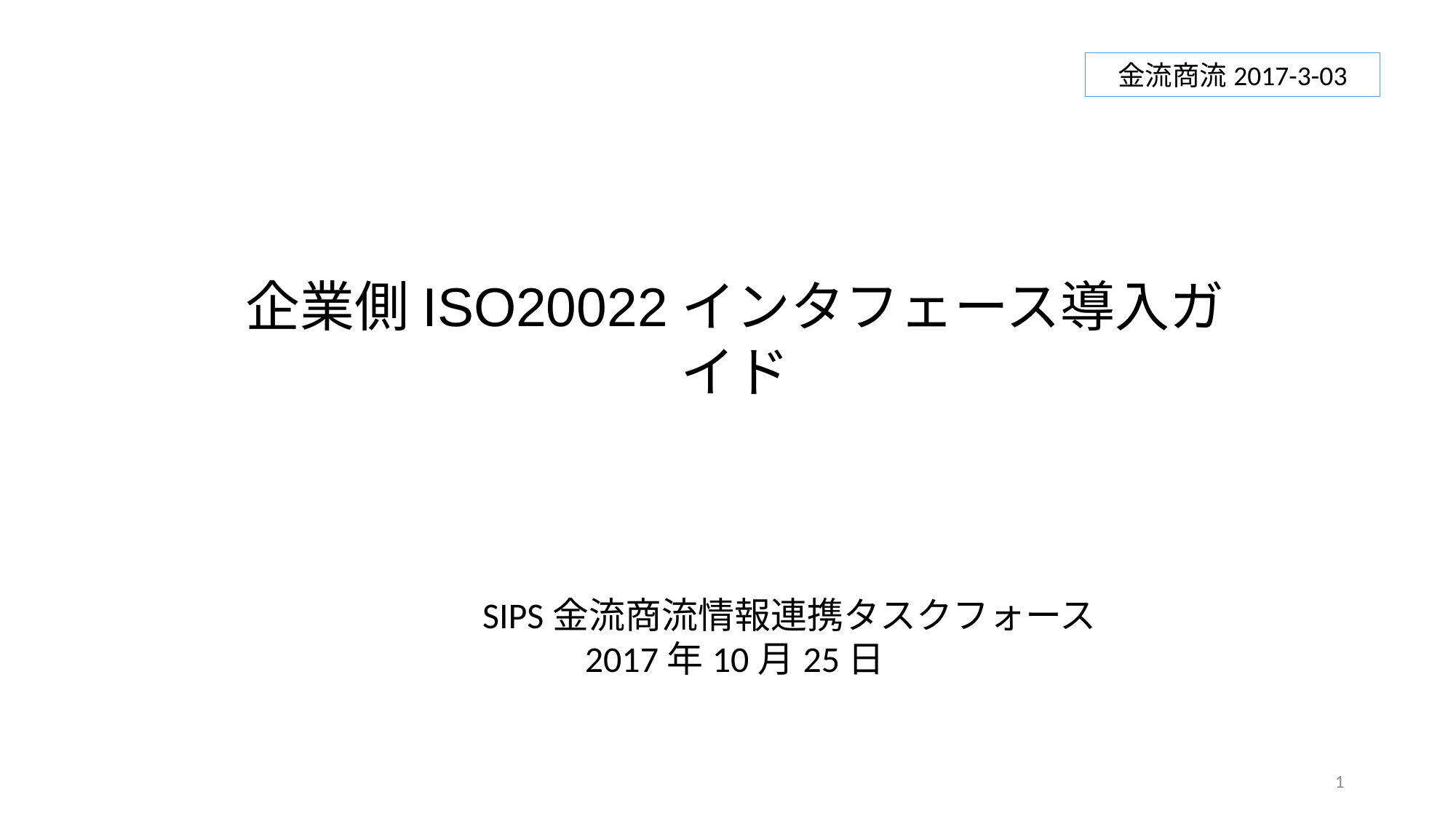

金流商流2017-3-03
企業側ISO20022インタフェース導入ガイド
	SIPS金流商流情報連携タスクフォース
2017年10月25日
1